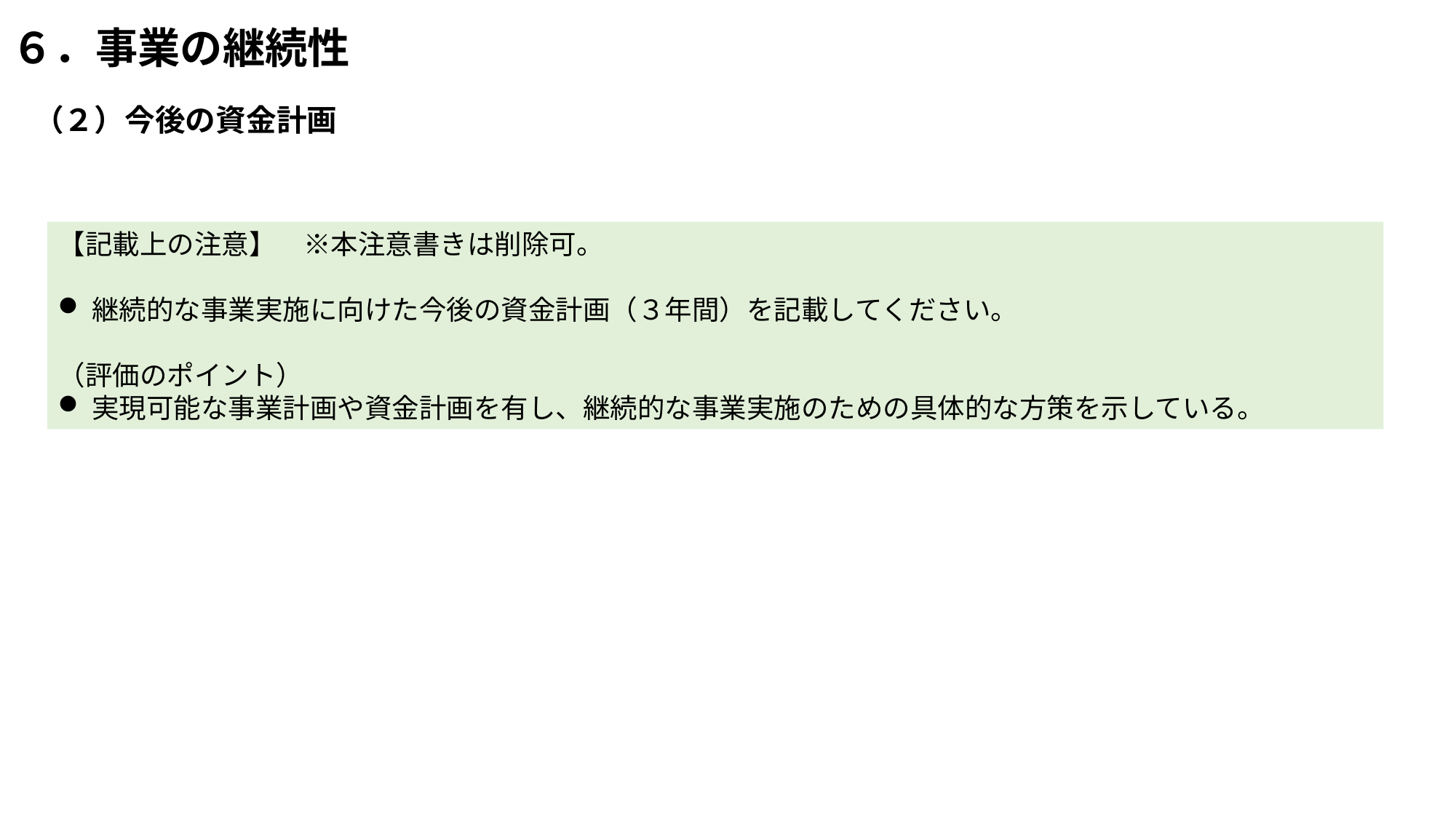

# ６．事業の継続性
（２）今後の資金計画
【記載上の注意】　※本注意書きは削除可。

継続的な事業実施に向けた今後の資金計画（３年間）を記載してください。

（評価のポイント）
実現可能な事業計画や資金計画を有し、継続的な事業実施のための具体的な方策を示している。